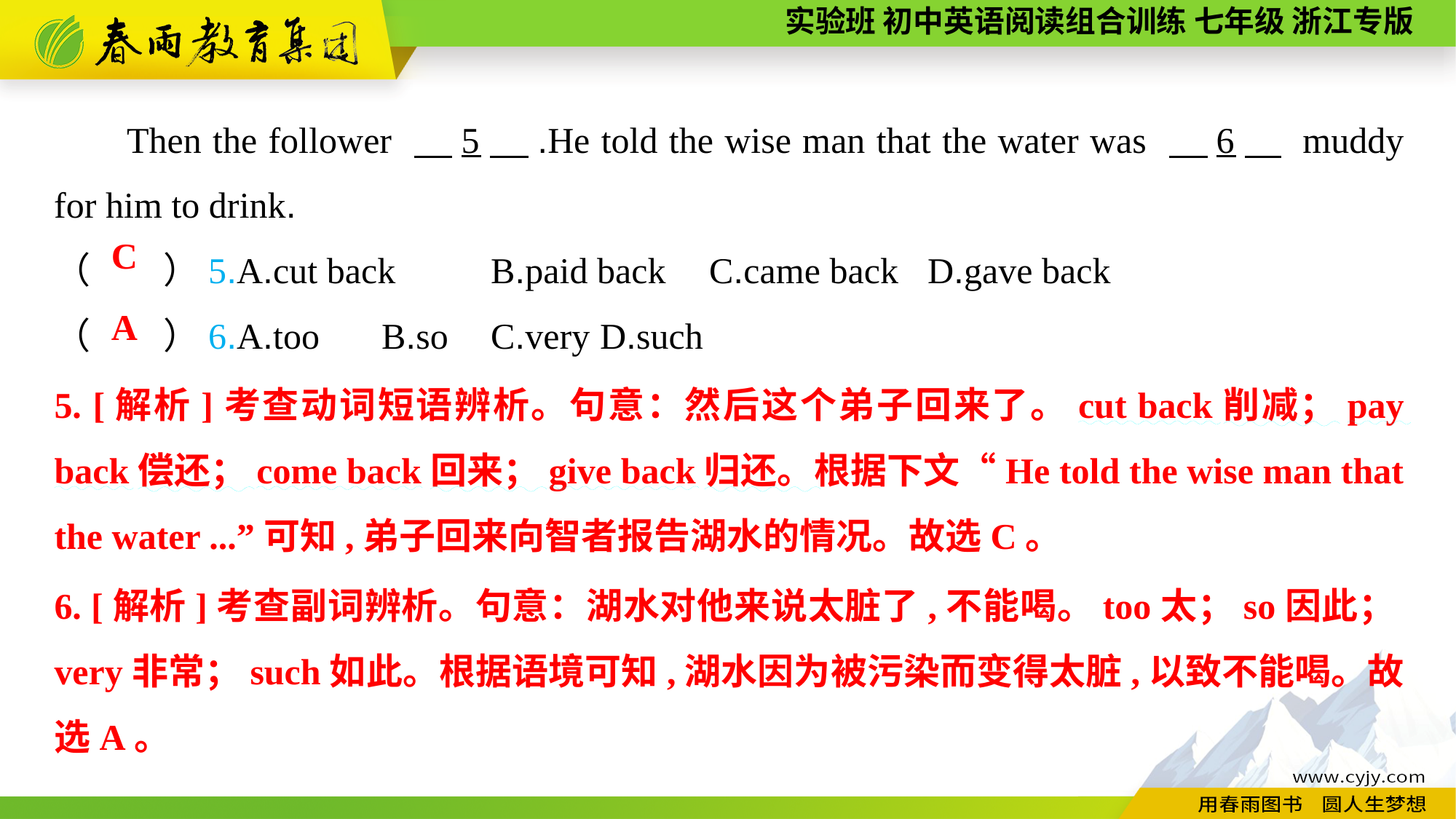

Then the follower 　5　.He told the wise man that the water was 　6　 muddy for him to drink.
（　　）5.A.cut back	B.paid back	C.came back	D.gave back
（　　）6.A.too	B.so	C.very	D.such
C
A
5. [解析]考查动词短语辨析。句意：然后这个弟子回来了。cut back削减；pay back偿还；come back回来；give back归还。根据下文“He told the wise man that the water ...”可知,弟子回来向智者报告湖水的情况。故选C。
6. [解析]考查副词辨析。句意：湖水对他来说太脏了,不能喝。too太；so因此；very非常；such如此。根据语境可知,湖水因为被污染而变得太脏,以致不能喝。故选A。